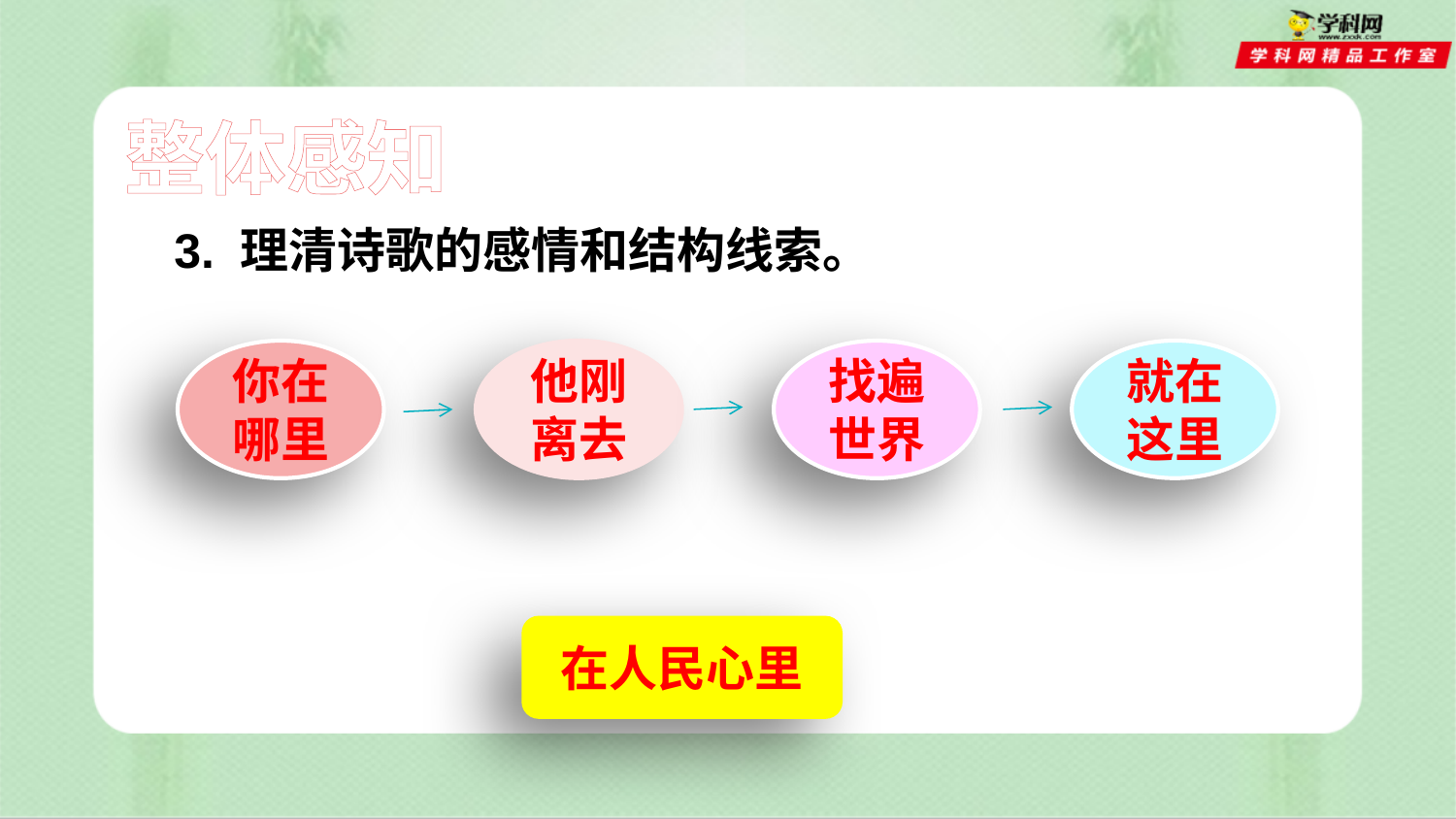

整体感知
3. 理清诗歌的感情和结构线索。
他刚离去
就在这里
你在哪里
找遍世界

在人民心里